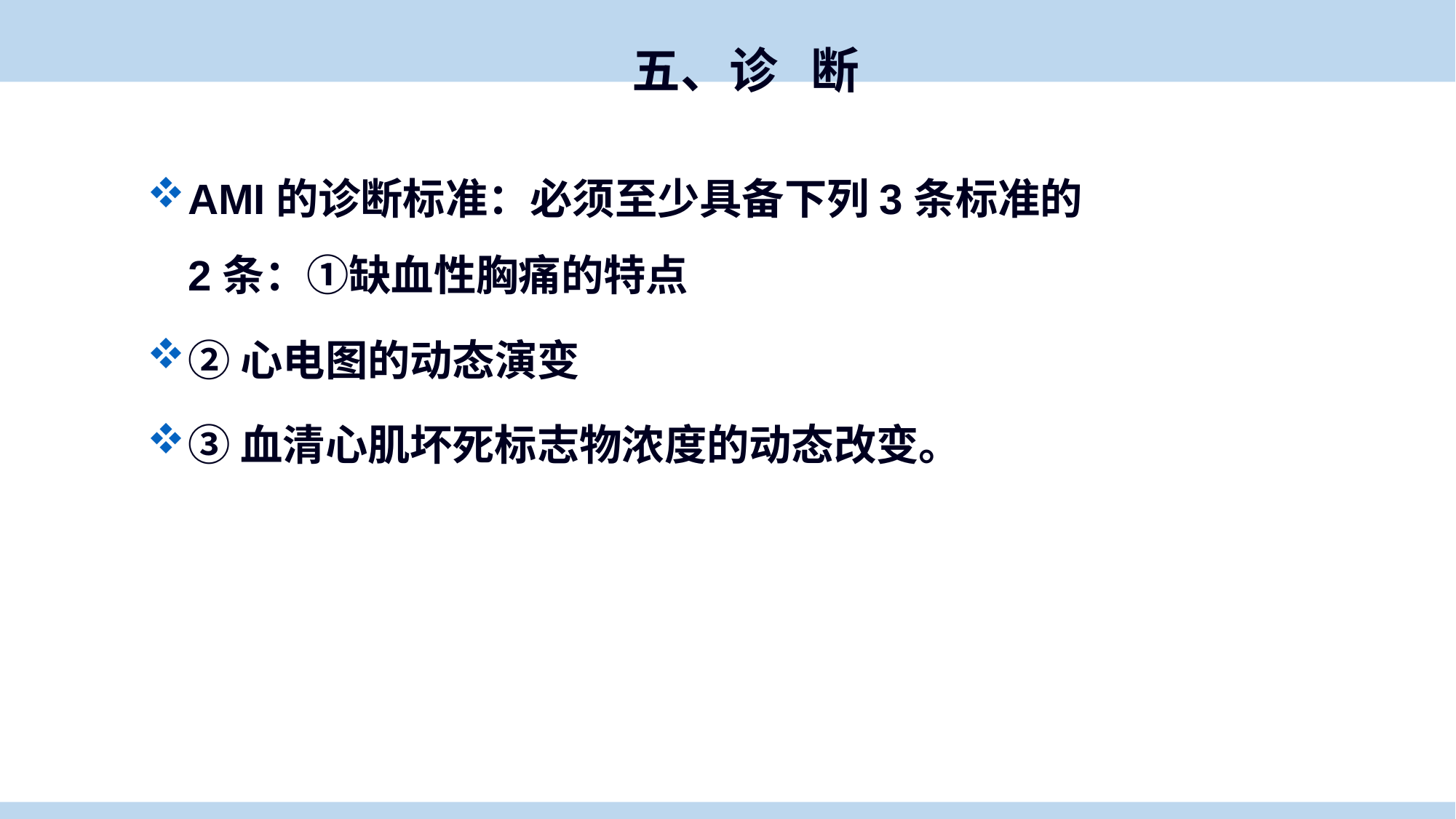

五、诊   断
AMI的诊断标准：必须至少具备下列3条标准的2条：①缺血性胸痛的特点
②心电图的动态演变
③血清心肌坏死标志物浓度的动态改变。